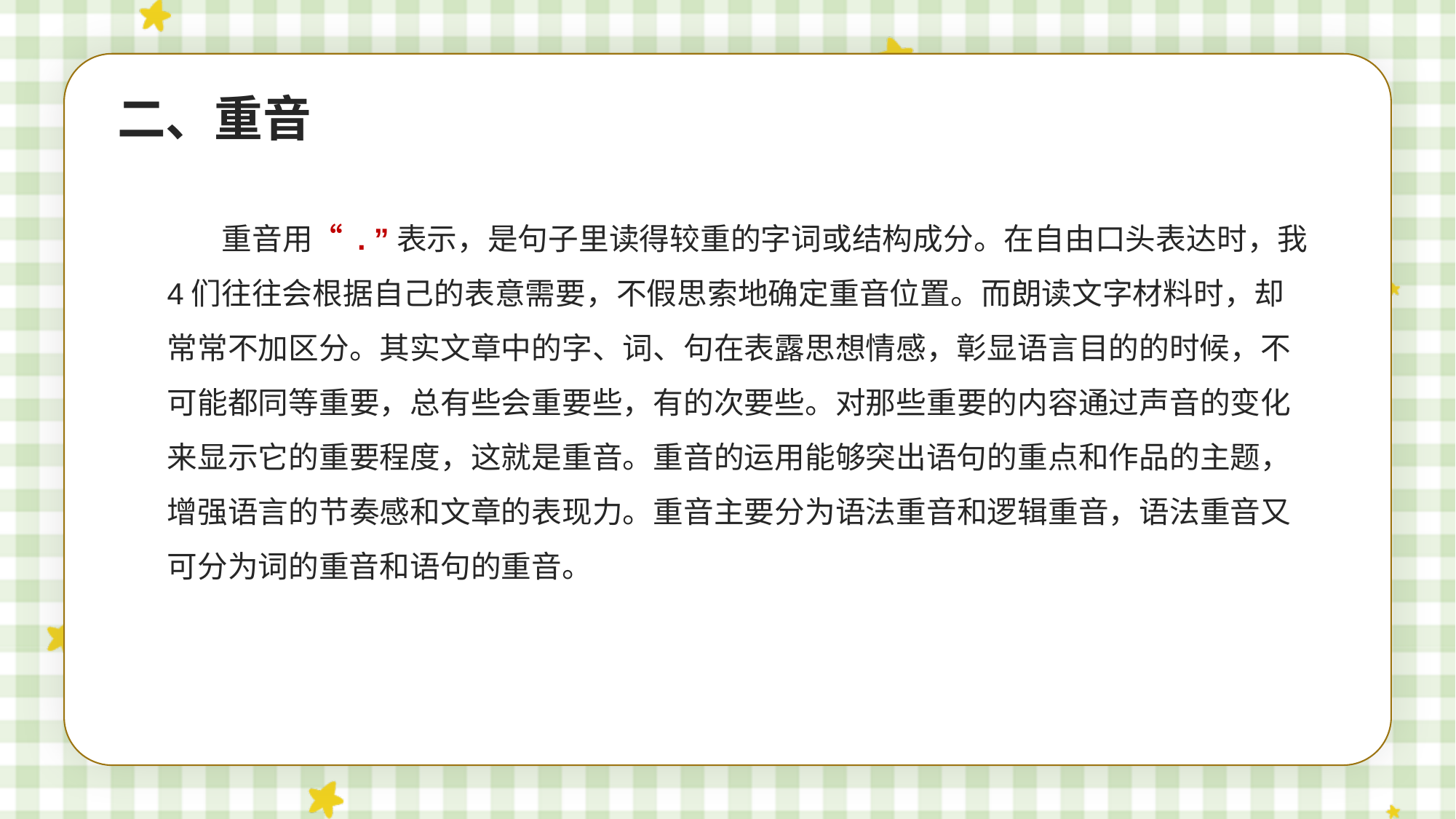

二、重音
重音用“ . ”表示，是句子里读得较重的字词或结构成分。在自由口头表达时，我 4们往往会根据自己的表意需要，不假思索地确定重音位置。而朗读文字材料时，却常常不加区分。其实文章中的字、词、句在表露思想情感，彰显语言目的的时候，不可能都同等重要，总有些会重要些，有的次要些。对那些重要的内容通过声音的变化来显示它的重要程度，这就是重音。重音的运用能够突出语句的重点和作品的主题，增强语言的节奏感和文章的表现力。重音主要分为语法重音和逻辑重音，语法重音又可分为词的重音和语句的重音。